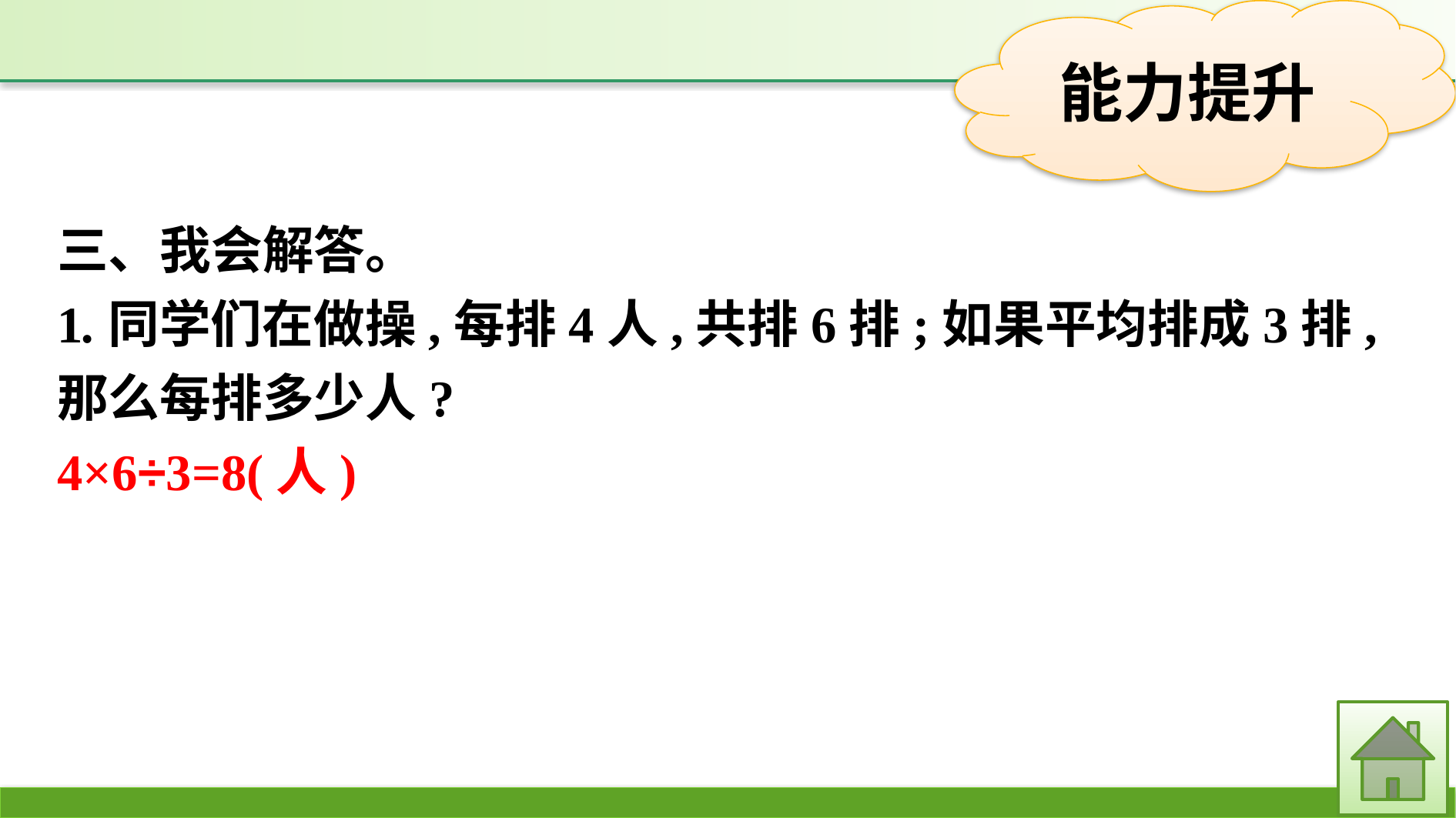

三、我会解答。
1.同学们在做操,每排4人,共排6排;如果平均排成3排,那么每排多少人?
4×6÷3=8(人)